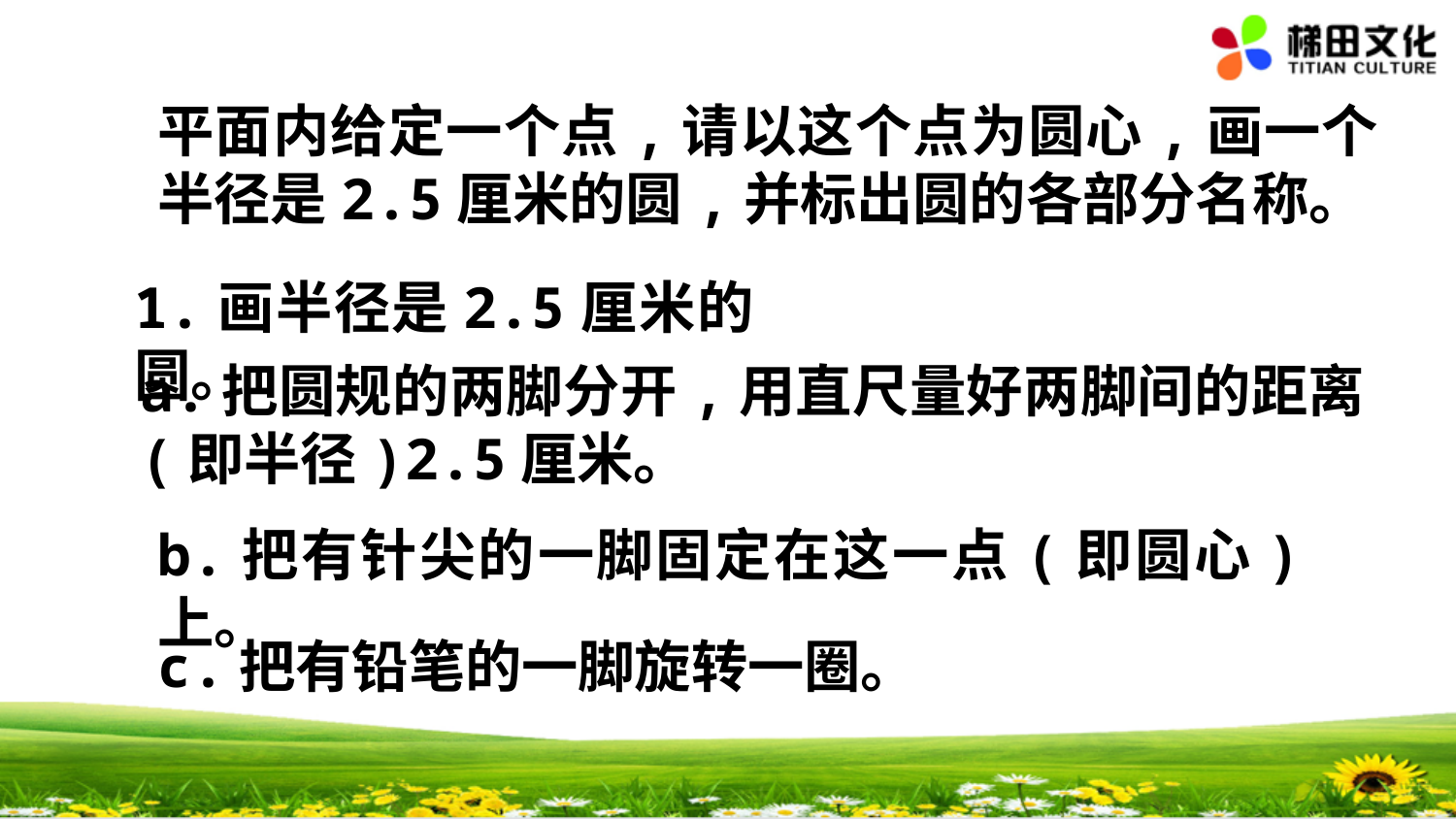

平面内给定一个点,请以这个点为圆心,画一个半径是2.5厘米的圆,并标出圆的各部分名称。
1.画半径是2.5厘米的圆。
a.把圆规的两脚分开,用直尺量好两脚间的距离(即半径)2.5厘米。
b.把有针尖的一脚固定在这一点(即圆心)上。
c.把有铅笔的一脚旋转一圈。